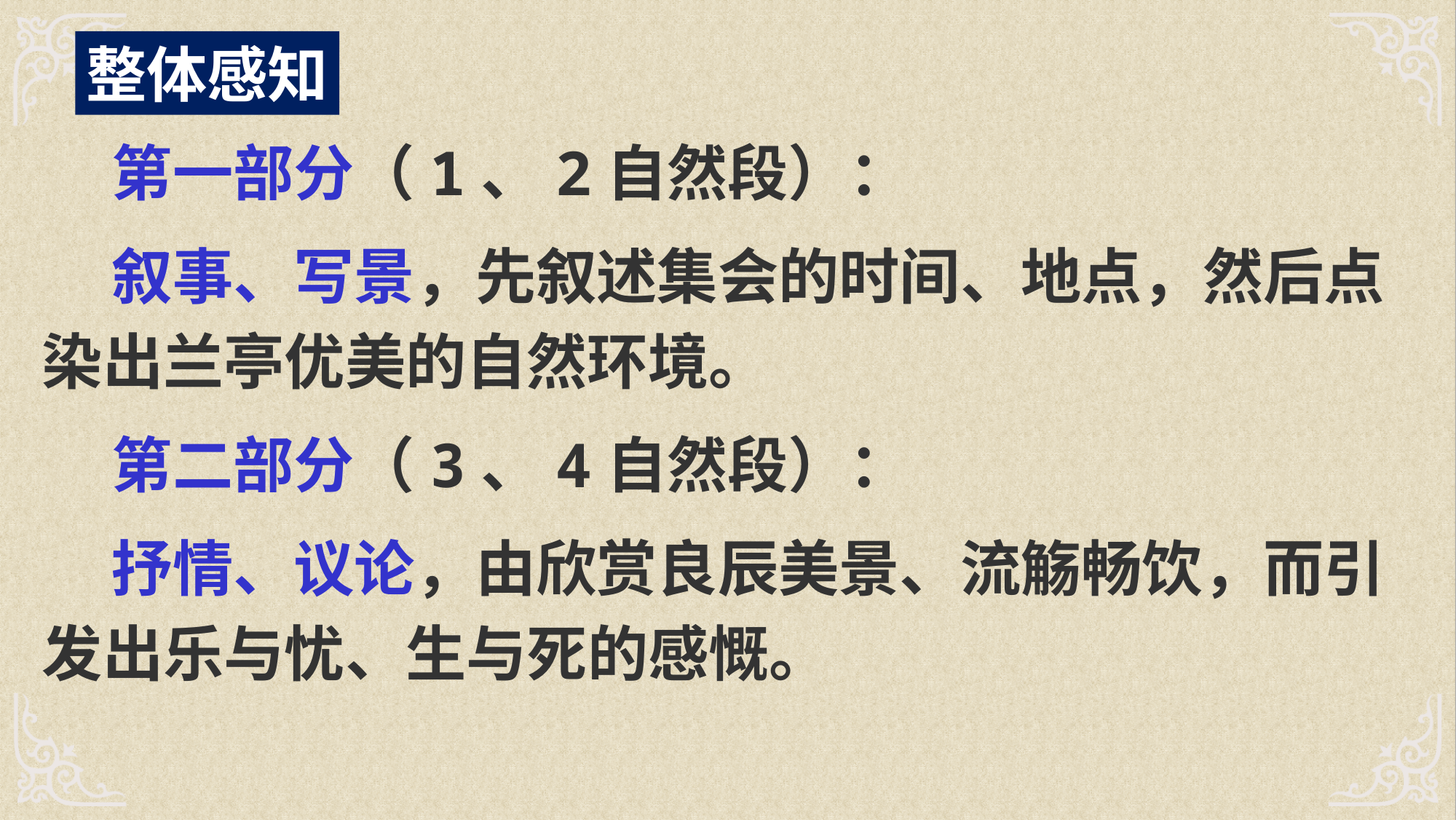

整体感知
    第一部分（1、2自然段）：
    叙事、写景，先叙述集会的时间、地点，然后点染出兰亭优美的自然环境。
    第二部分（3、4自然段）：
    抒情、议论，由欣赏良辰美景、流觞畅饮，而引发出乐与忧、生与死的感慨。